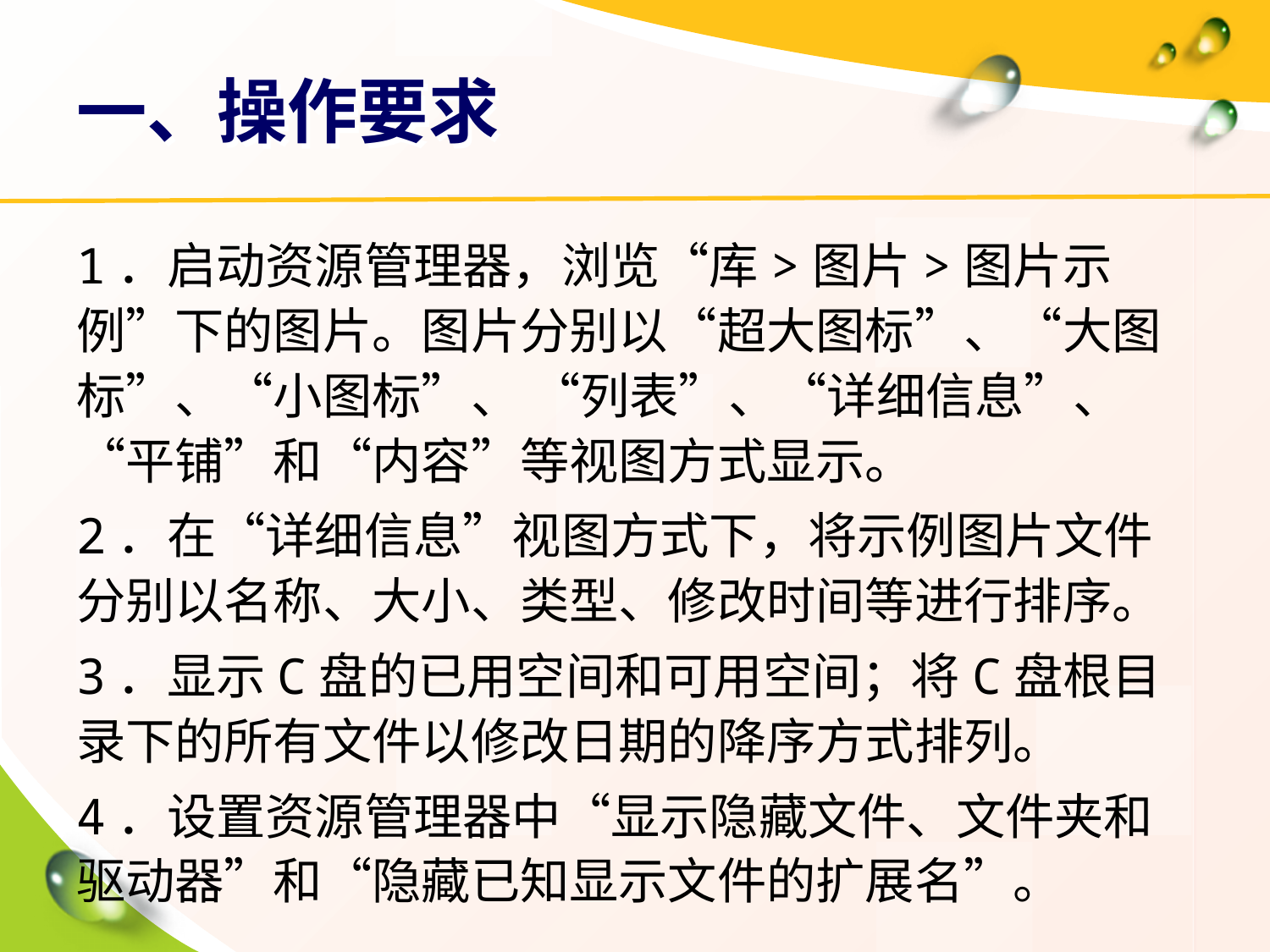

# 一、操作要求
1．启动资源管理器，浏览“库>图片>图片示例”下的图片。图片分别以“超大图标”、“大图标”、“小图标”、 “列表”、“详细信息”、“平铺”和“内容”等视图方式显示。
2．在“详细信息”视图方式下，将示例图片文件分别以名称、大小、类型、修改时间等进行排序。
3．显示C盘的已用空间和可用空间；将C盘根目录下的所有文件以修改日期的降序方式排列。
4．设置资源管理器中“显示隐藏文件、文件夹和驱动器”和“隐藏已知显示文件的扩展名”。